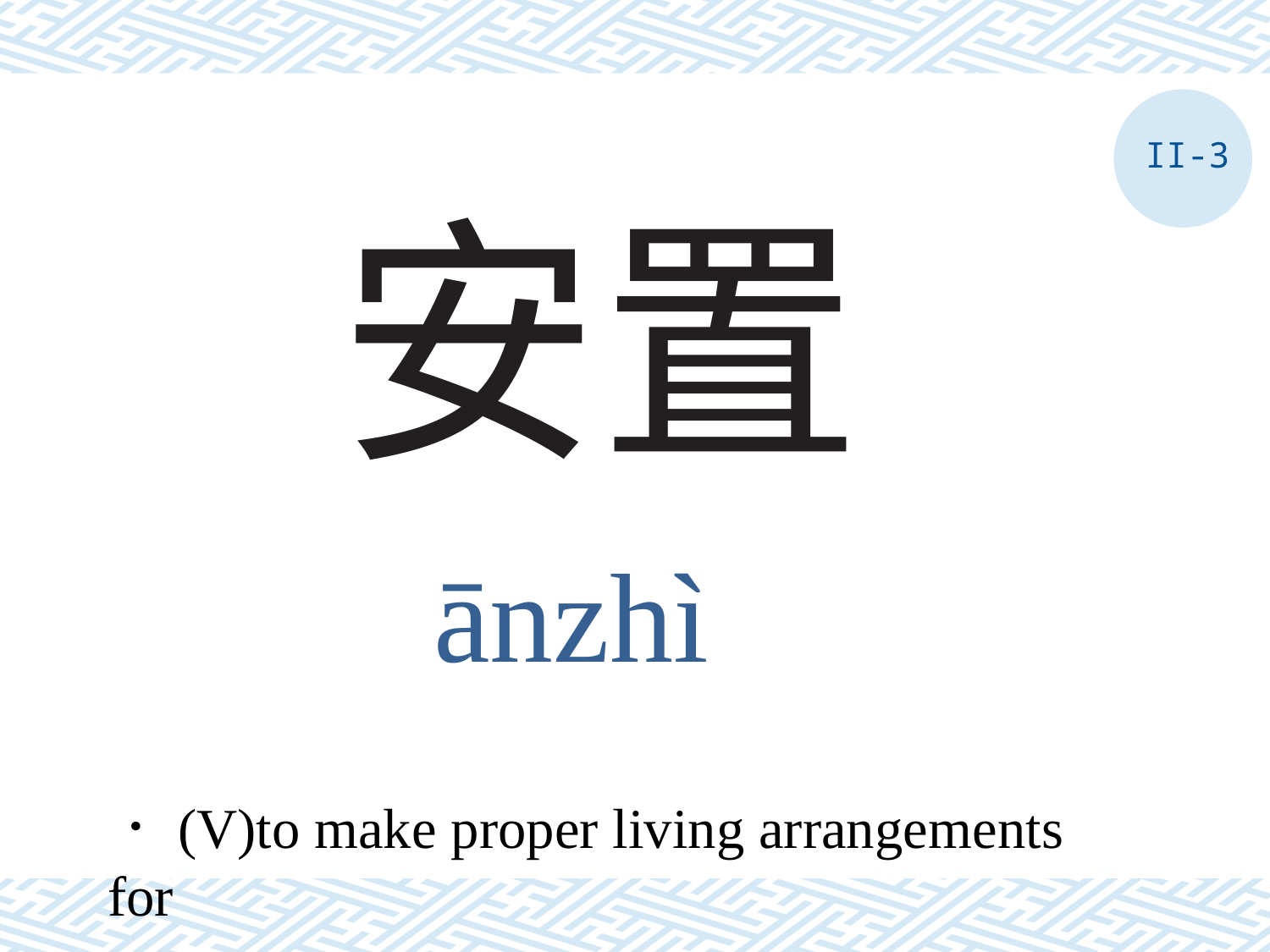

II-3

# 安置
ānzhì
．(V)to make proper living arrangements for